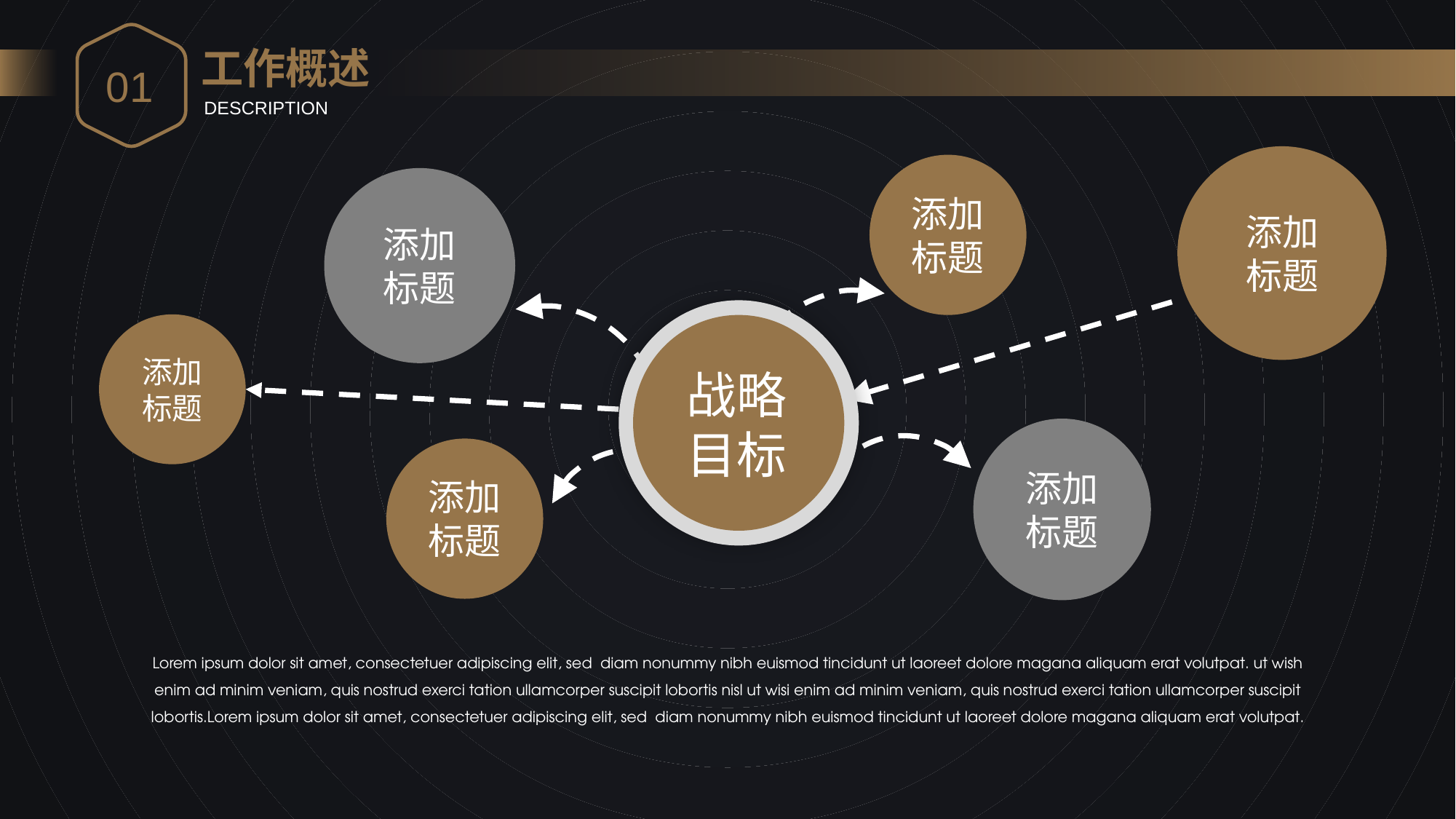

01
工作概述

DESCRIPTION

添加
标题

添加
标题

添加
标题

添加标题

添加
标题

添加
标题

战略
目标
Lorem ipsum dolor sit amet, consectetuer adipiscing elit, sed  diam nonummy nibh euismod tincidunt ut laoreet dolore magana aliquam erat volutpat. ut wish enim ad minim veniam, quis nostrud exerci tation ullamcorper suscipit lobortis nisl ut wisi enim ad minim veniam, quis nostrud exerci tation ullamcorper suscipit lobortis.Lorem ipsum dolor sit amet, consectetuer adipiscing elit, sed  diam nonummy nibh euismod tincidunt ut laoreet dolore magana aliquam erat volutpat.